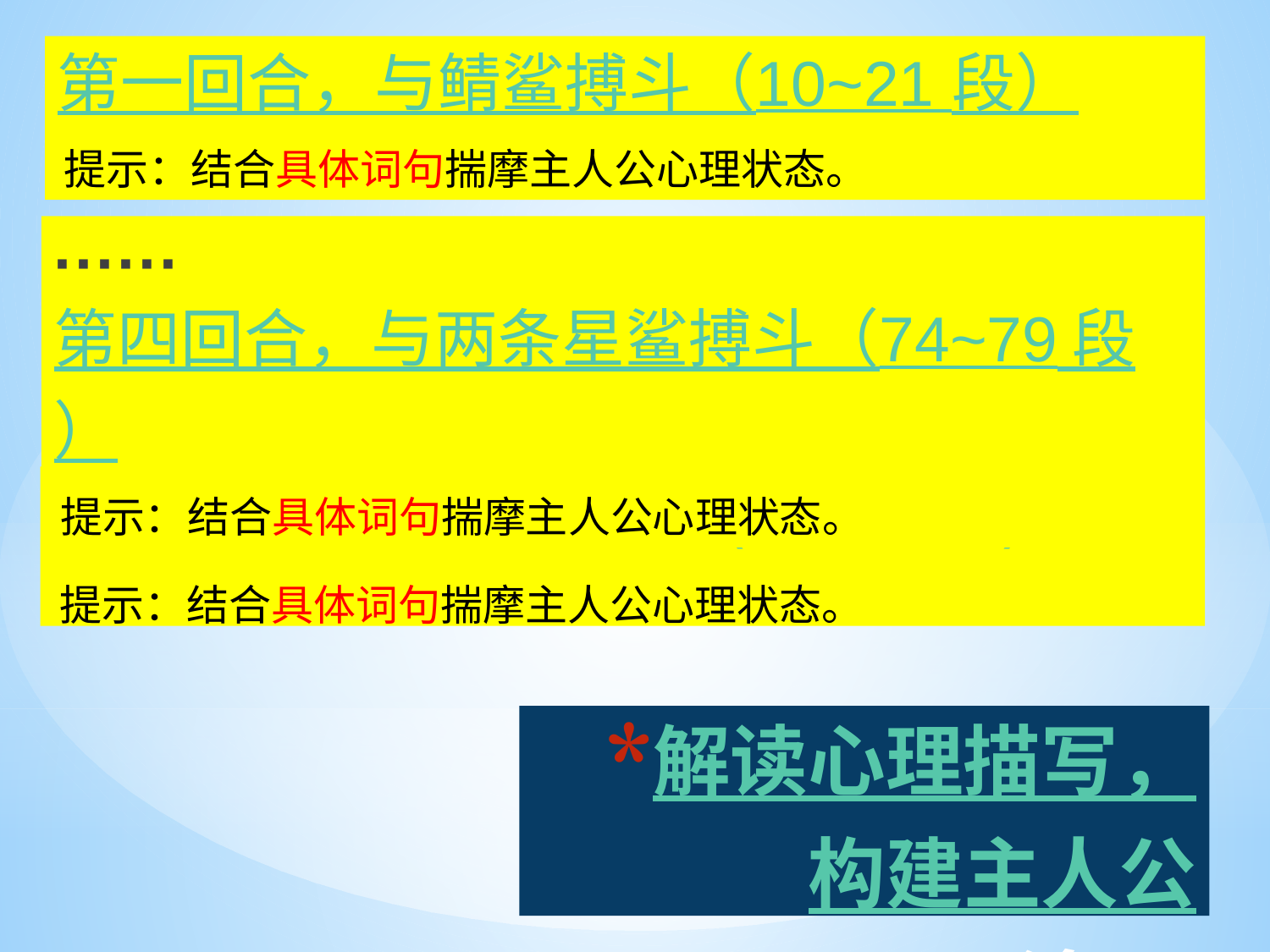

第一回合，与鲭鲨搏斗（10~21 段）
提示：结合具体词句揣摩主人公心理状态。
······
第四回合，与两条星鲨搏斗（74~79 段）
提示：结合具体词句揣摩主人公心理状态。
第五回合，与群鲨搏斗  (88~92 段)
提示：结合具体词句揣摩主人公心理状态。
# 解读心理描写， 构建主人公形象。